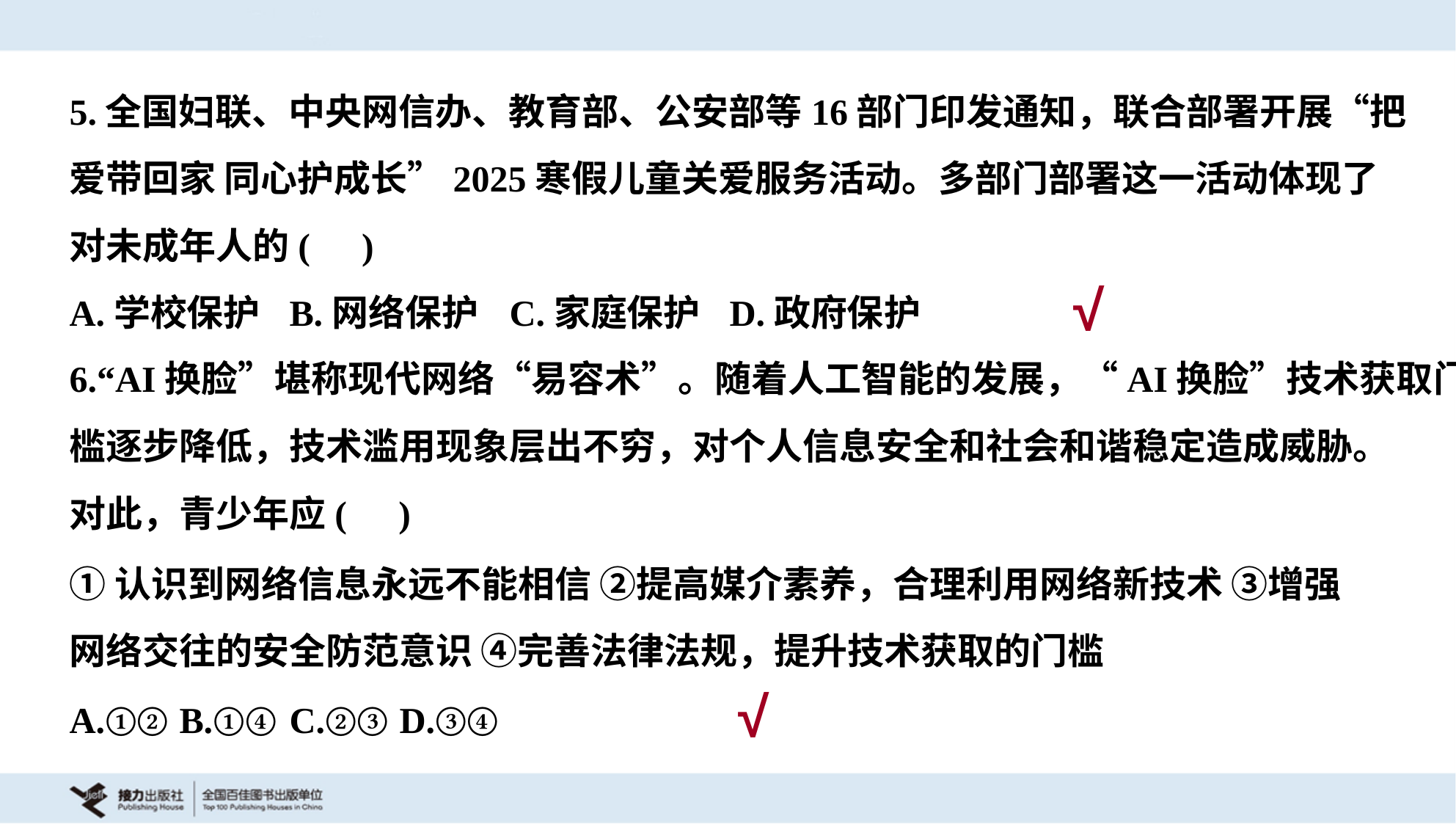

5.全国妇联、中央网信办、教育部、公安部等16部门印发通知，联合部署开展“把
爱带回家 同心护成长”2025寒假儿童关爱服务活动。多部门部署这一活动体现了
对未成年人的(     )
A.学校保护	B.网络保护	C.家庭保护	D.政府保护
√
6.“AI换脸”堪称现代网络“易容术”。随着人工智能的发展，“AI换脸”技术获取门
槛逐步降低，技术滥用现象层出不穷，对个人信息安全和社会和谐稳定造成威胁。
对此，青少年应(     )
①认识到网络信息永远不能相信 ②提高媒介素养，合理利用网络新技术 ③增强
网络交往的安全防范意识 ④完善法律法规，提升技术获取的门槛
A.①②	B.①④	C.②③	D.③④
√